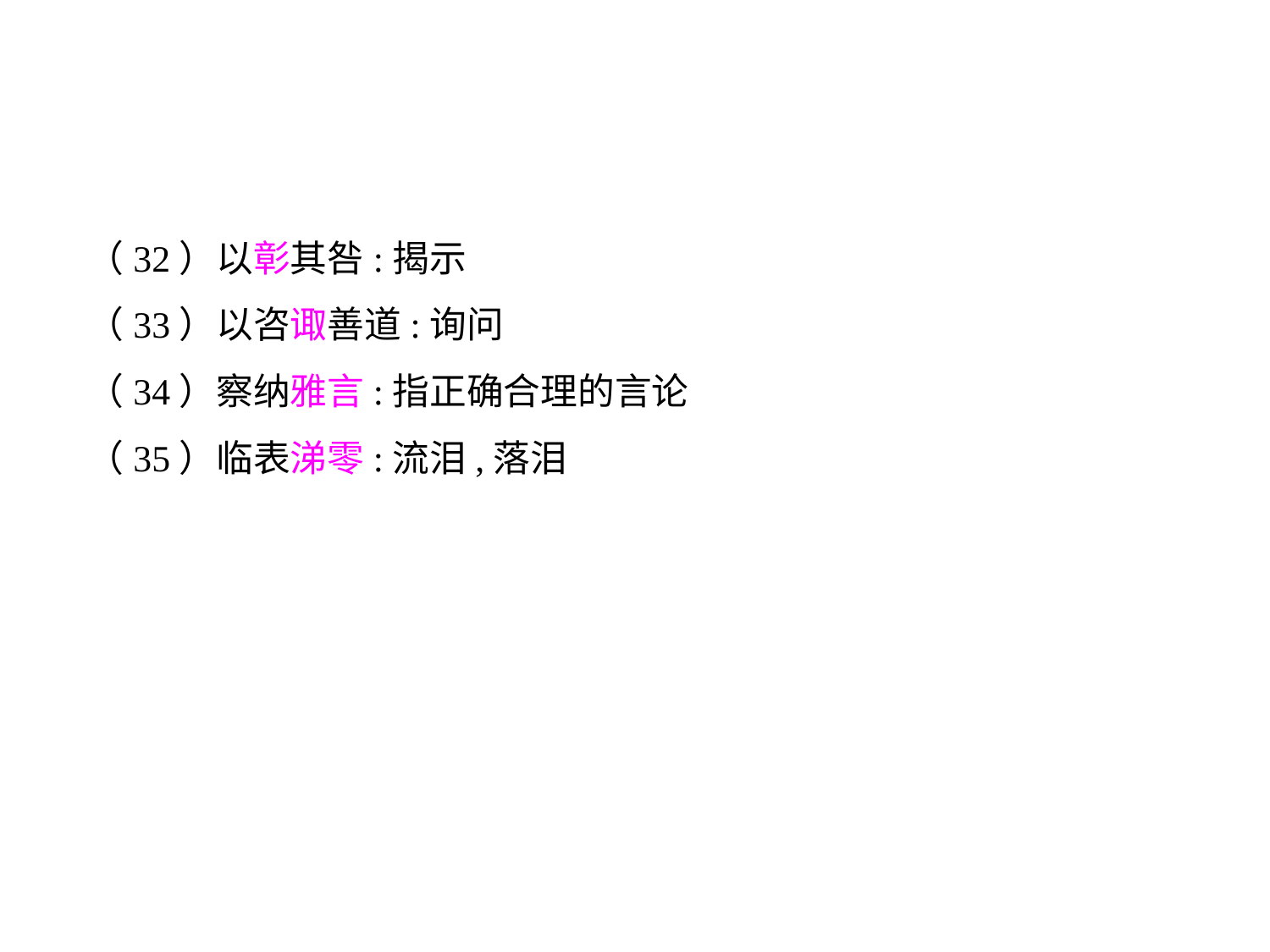

（32）以彰其咎:揭示
（33）以咨诹善道:询问
（34）察纳雅言:指正确合理的言论
（35）临表涕零:流泪,落泪